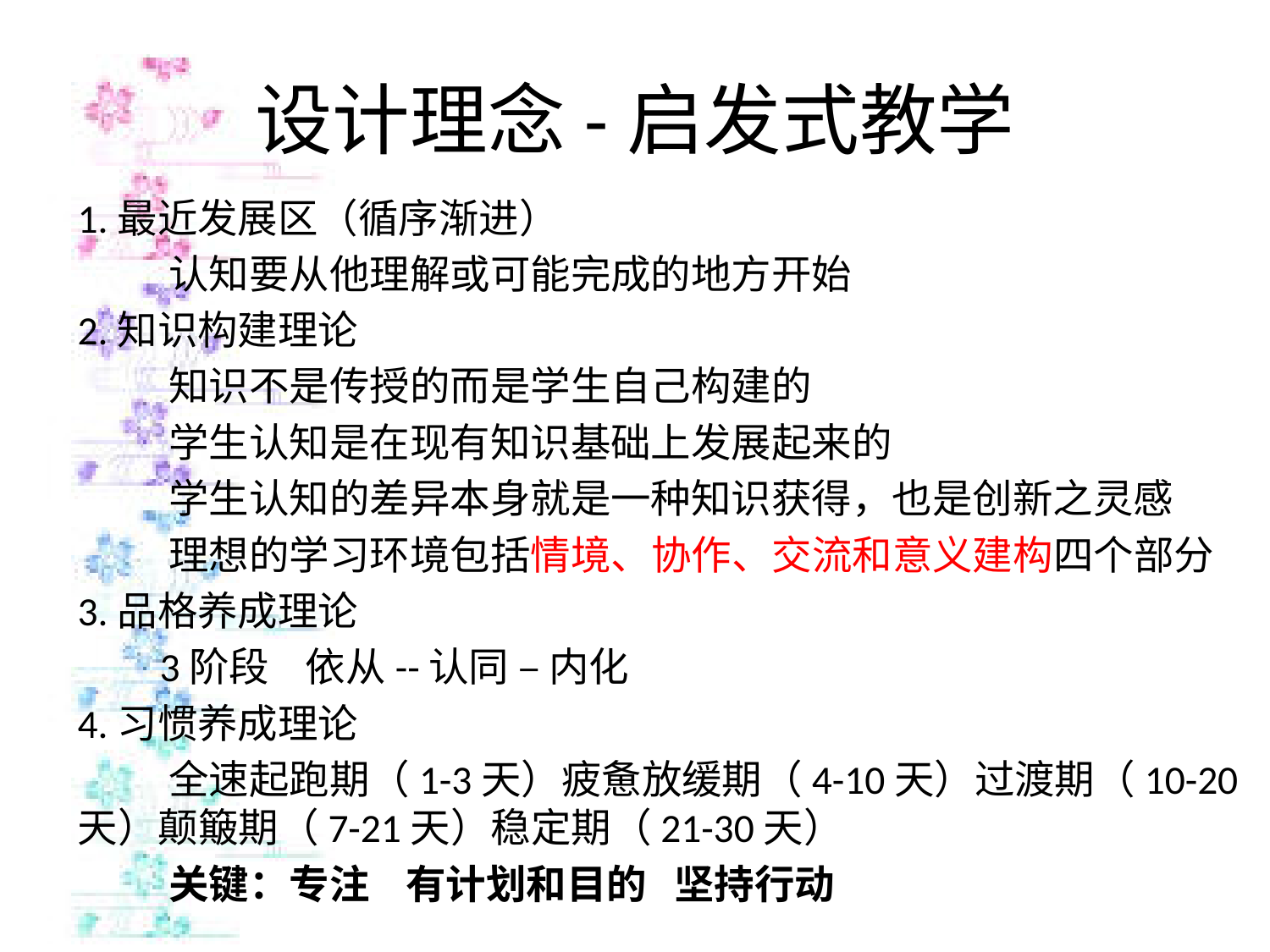

# 设计理念-启发式教学
1.最近发展区（循序渐进）
         认知要从他理解或可能完成的地方开始
2.知识构建理论
         知识不是传授的而是学生自己构建的
         学生认知是在现有知识基础上发展起来的
         学生认知的差异本身就是一种知识获得，也是创新之灵感
         理想的学习环境包括情境、协作、交流和意义建构四个部分
3.品格养成理论
         3阶段    依从--认同 – 内化
4.习惯养成理论
         全速起跑期（1-3天）疲惫放缓期（4-10天）过渡期（10-20天）颠簸期（7-21天）稳定期（21-30天）
         关键：专注    有计划和目的   坚持行动